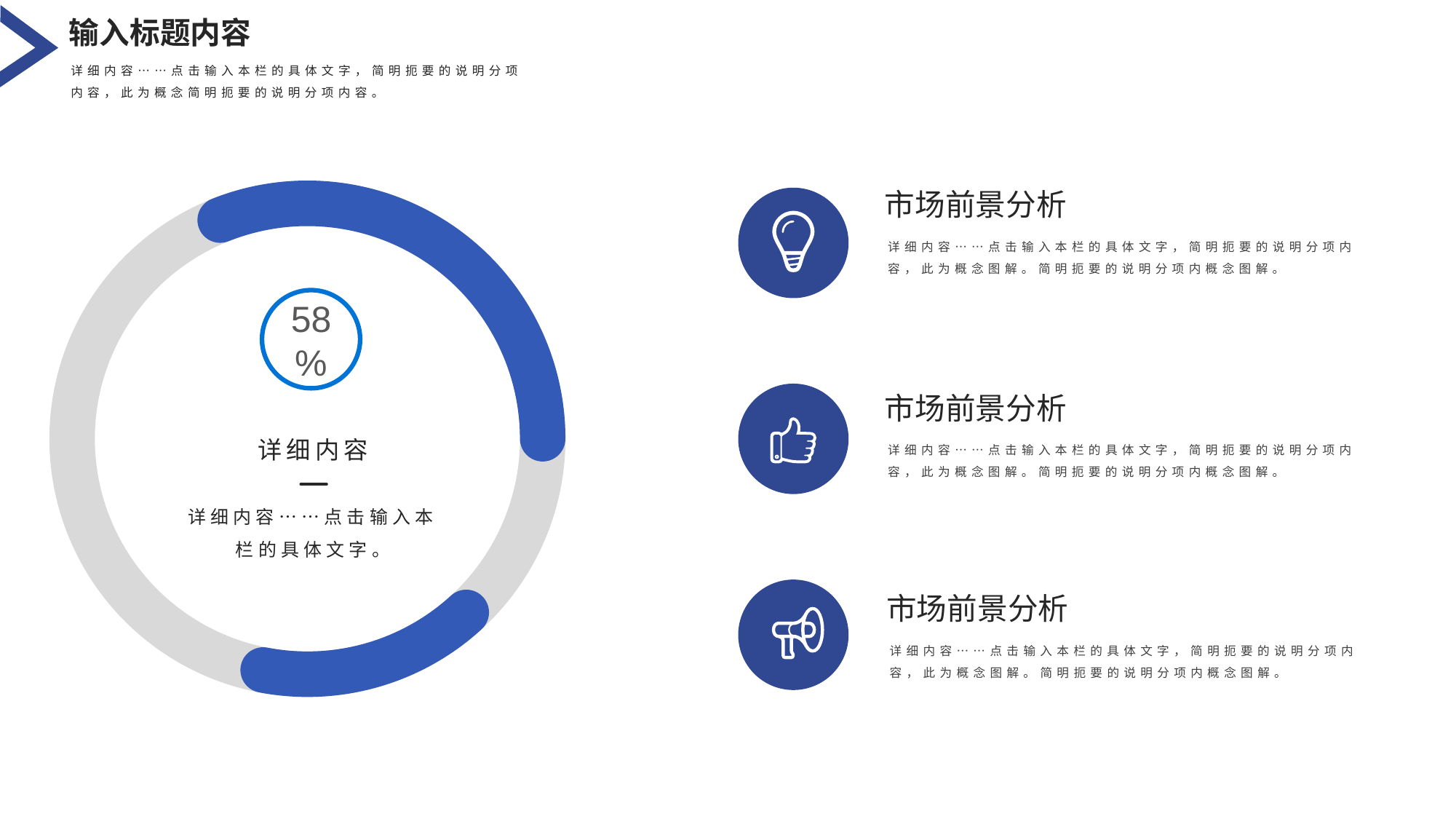

输入标题内容

详细内容……点击输入本栏的具体文字，简明扼要的说明分项内容，此为概念简明扼要的说明分项内容。
市场前景分析
详细内容……点击输入本栏的具体文字，简明扼要的说明分项内容，此为概念图解。简明扼要的说明分项内概念图解。

58%

市场前景分析
详细内容……点击输入本栏的具体文字，简明扼要的说明分项内容，此为概念图解。简明扼要的说明分项内概念图解。

详细内容
详细内容……点击输入本栏的具体文字。

市场前景分析
详细内容……点击输入本栏的具体文字，简明扼要的说明分项内容，此为概念图解。简明扼要的说明分项内概念图解。